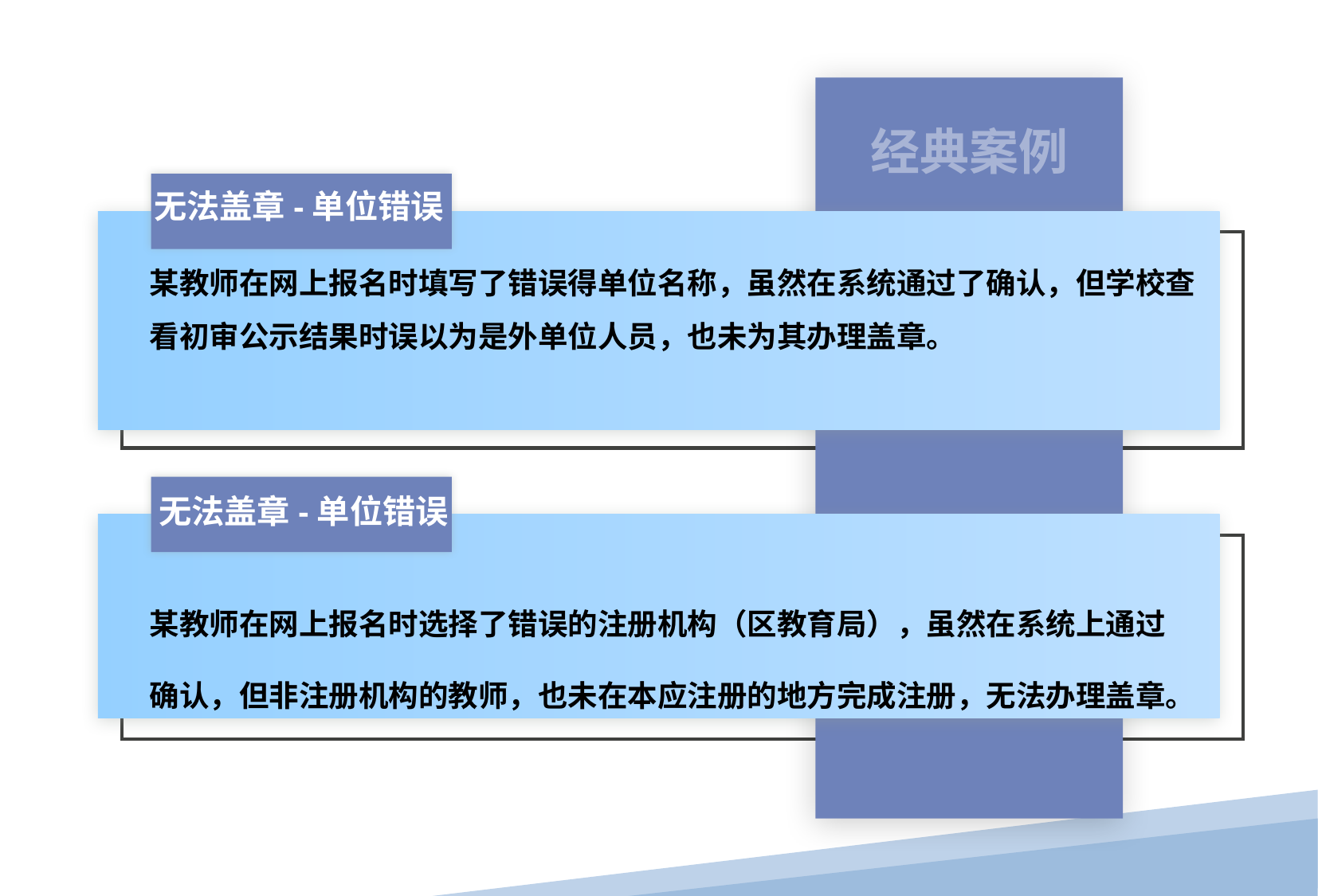

经典案例

无法盖章-单位错误

某教师在网上报名时填写了错误得单位名称，虽然在系统通过了确认，但学校查看初审公示结果时误以为是外单位人员，也未为其办理盖章。

无法盖章-单位错误

某教师在网上报名时选择了错误的注册机构（区教育局），虽然在系统上通过确认，但非注册机构的教师，也未在本应注册的地方完成注册，无法办理盖章。